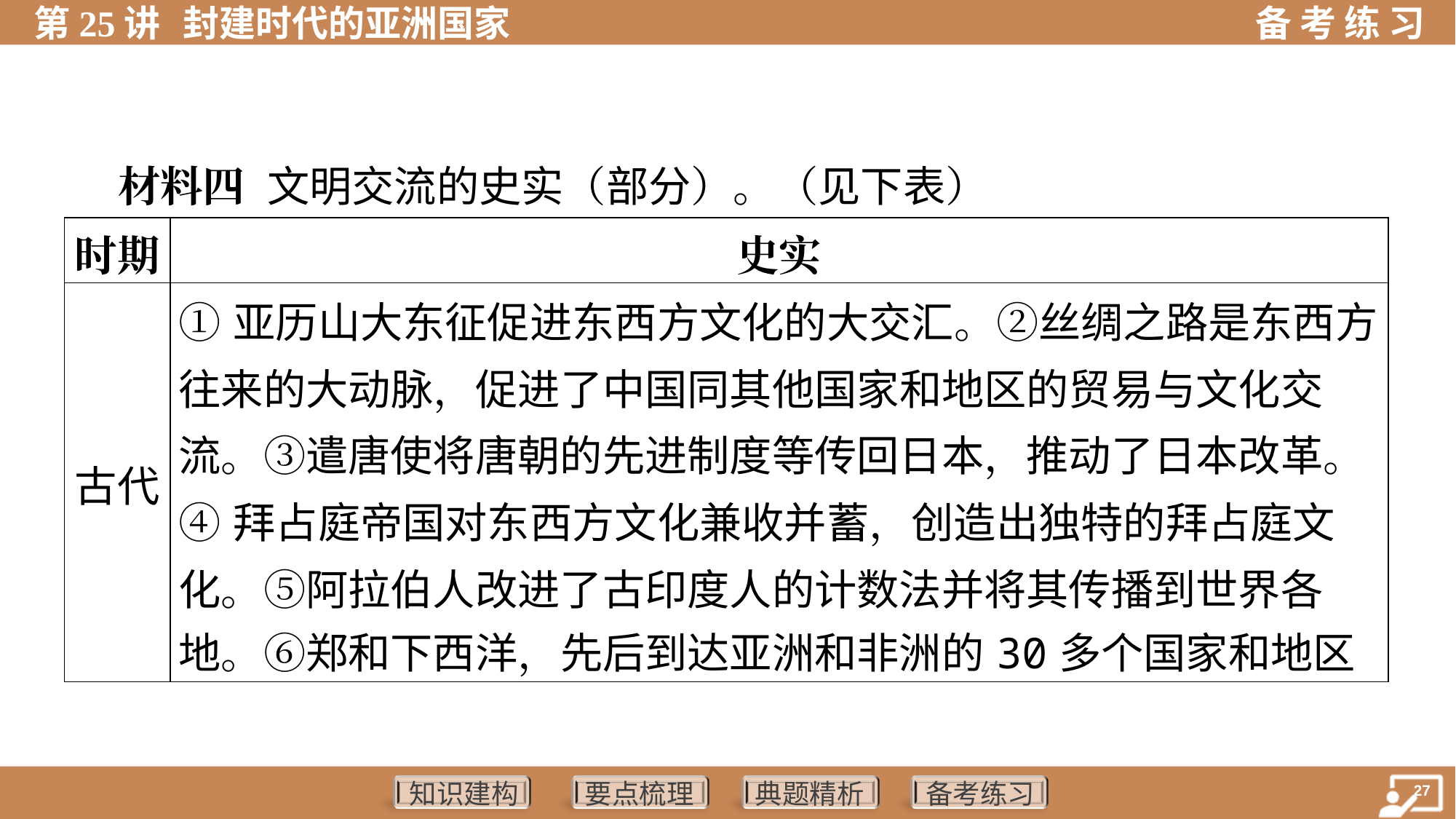

材料四  文明交流的史实（部分）。（见下表）
| 时期 | 史实 |
| --- | --- |
| 古代 | ①亚历山大东征促进东西方文化的大交汇。②丝绸之路是东西方 往来的大动脉，促进了中国同其他国家和地区的贸易与文化交 流。③遣唐使将唐朝的先进制度等传回日本，推动了日本改革。 ④拜占庭帝国对东西方文化兼收并蓄，创造出独特的拜占庭文 化。⑤阿拉伯人改进了古印度人的计数法并将其传播到世界各 地。⑥郑和下西洋，先后到达亚洲和非洲的30多个国家和地区 |